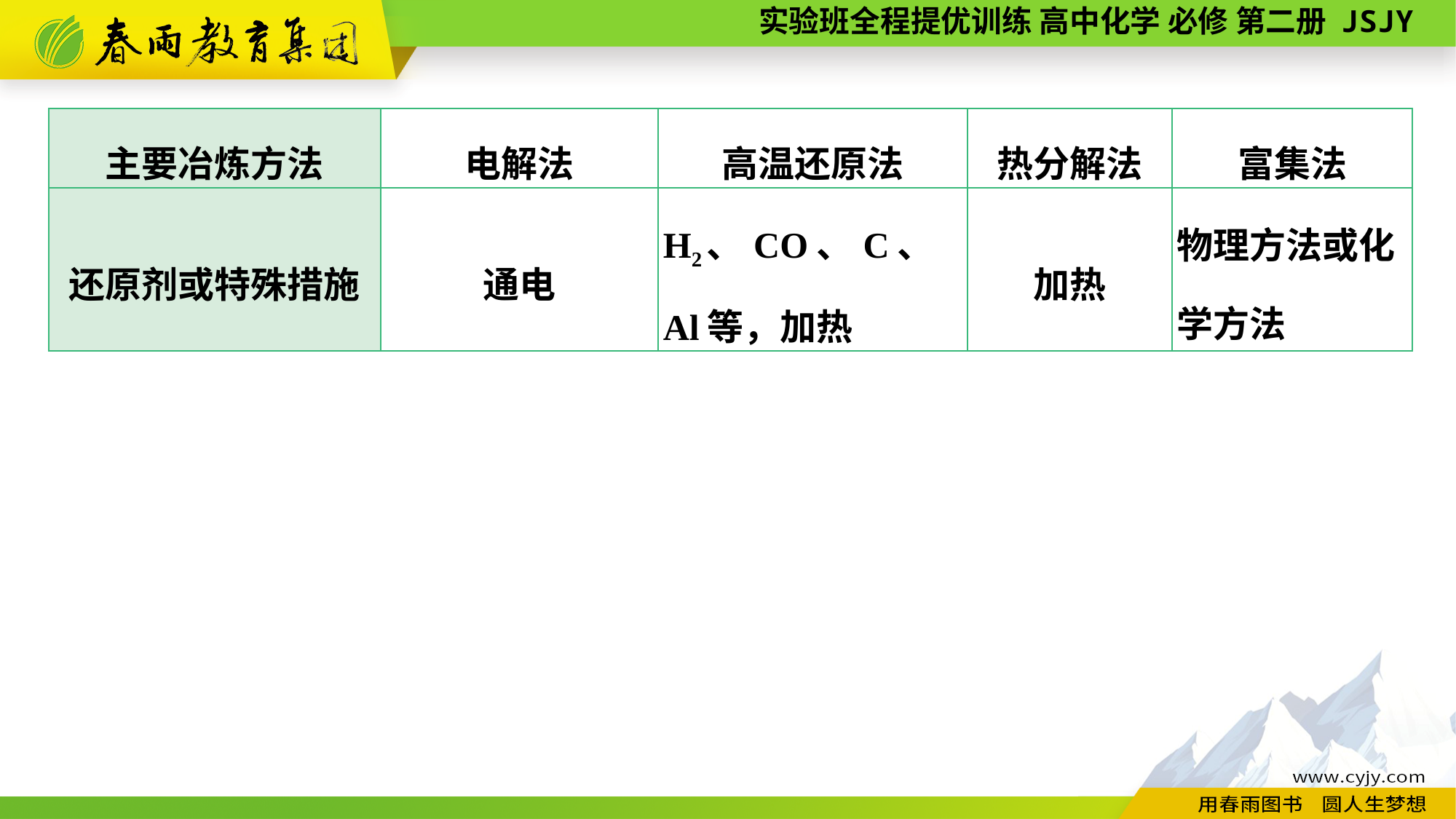

| 主要冶炼方法 | 电解法 | 高温还原法 | 热分解法 | 富集法 |
| --- | --- | --- | --- | --- |
| 还原剂或特殊措施 | 通电 | H2、CO、C、Al等，加热 | 加热 | 物理方法或化学方法 |